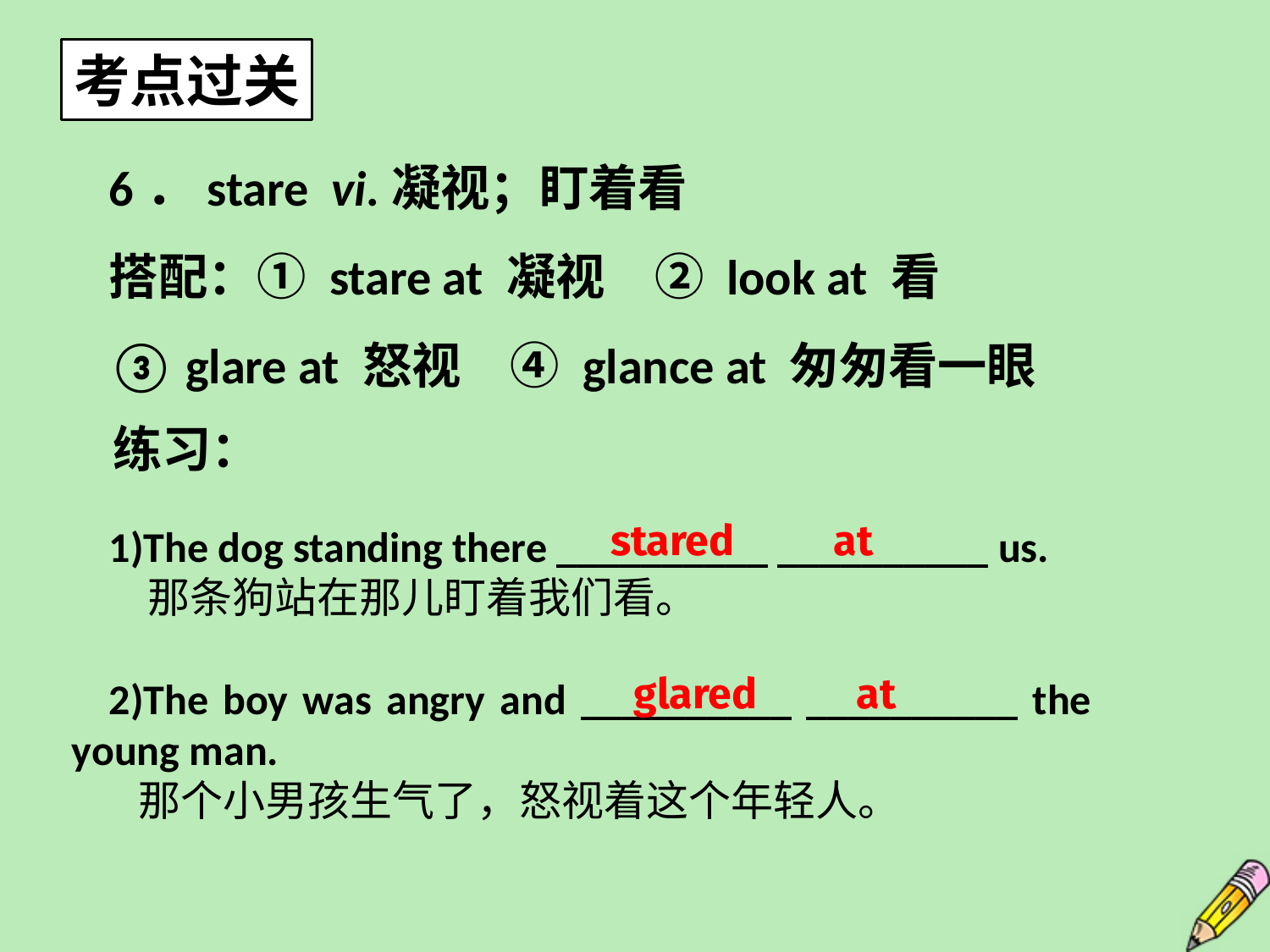

考点过关
6．stare  vi.凝视；盯着看
搭配：① stare at 凝视　② look at 看
③ glare at 怒视　④ glance at 匆匆看一眼
练习：
stared          at
1)The dog standing there __________ __________ us.
   那条狗站在那儿盯着我们看。

2)The boy was angry and __________ __________ the young man.
  那个小男孩生气了，怒视着这个年轻人。
glared          at
9